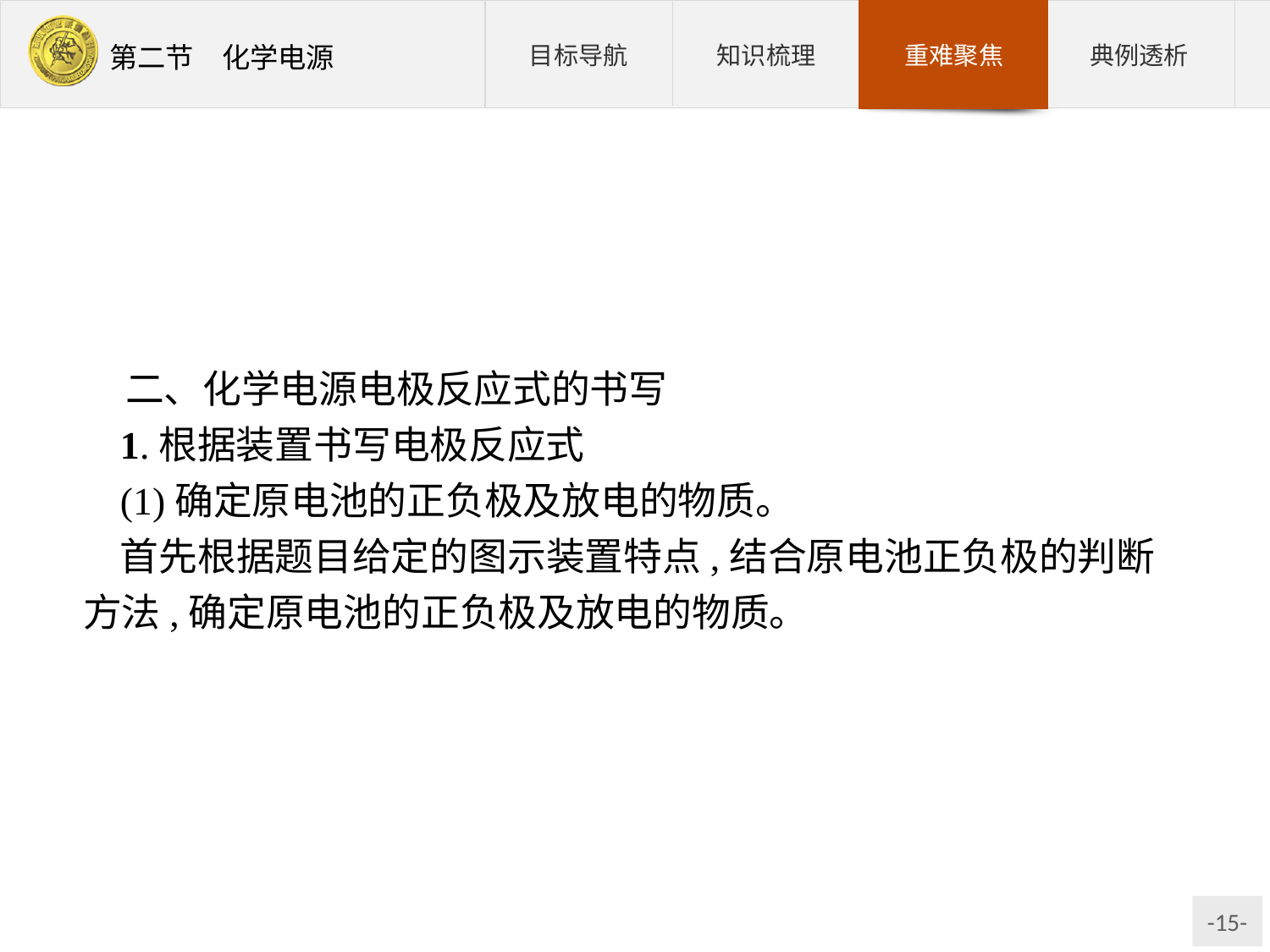

二、化学电源电极反应式的书写
1.根据装置书写电极反应式
(1)确定原电池的正负极及放电的物质。
首先根据题目给定的图示装置特点,结合原电池正负极的判断方法,确定原电池的正负极及放电的物质。